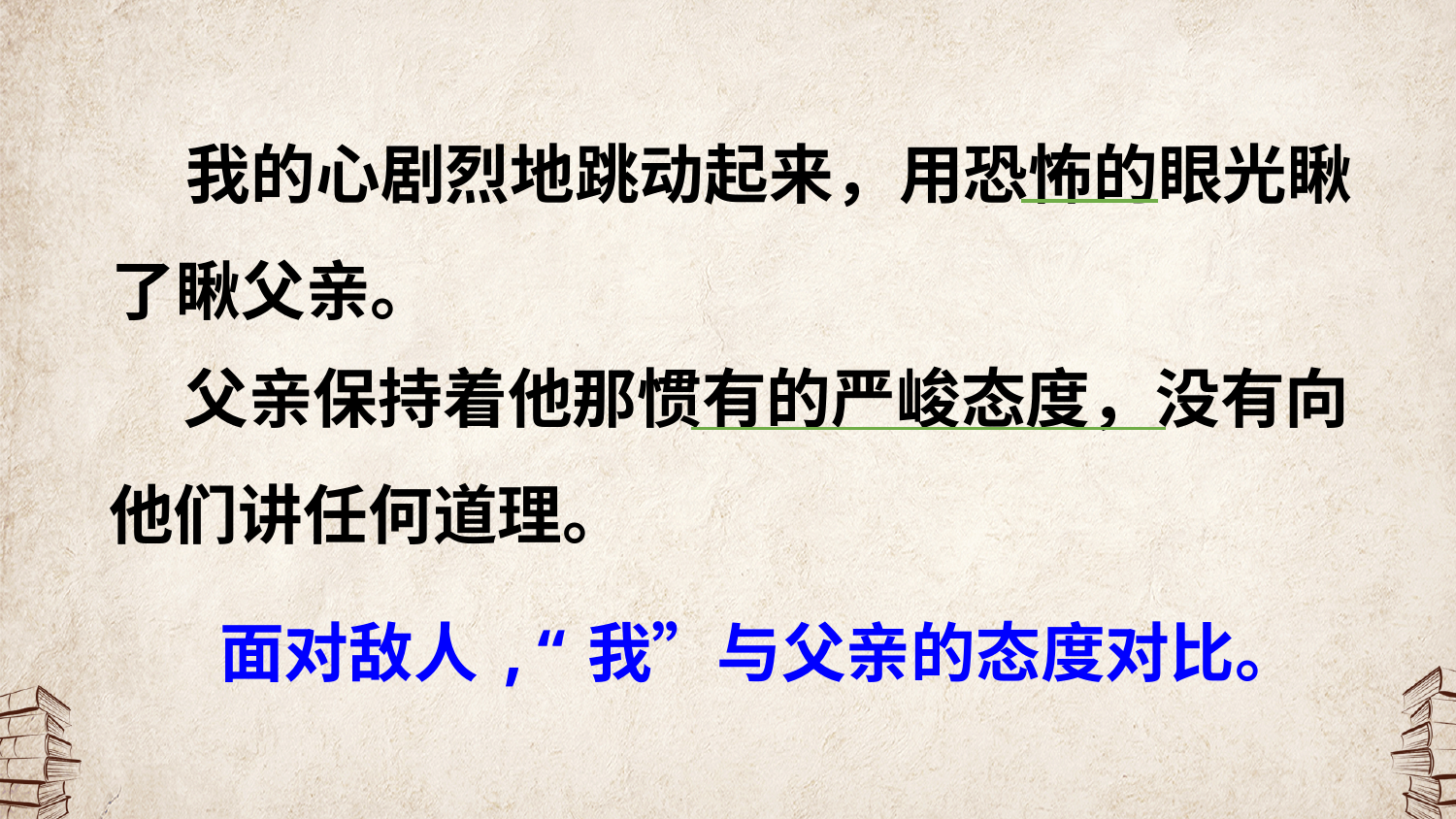

我的心剧烈地跳动起来，用恐怖的眼光瞅了瞅父亲。
    父亲保持着他那惯有的严峻态度，没有向他们讲任何道理。
面对敌人,“我”与父亲的态度对比。